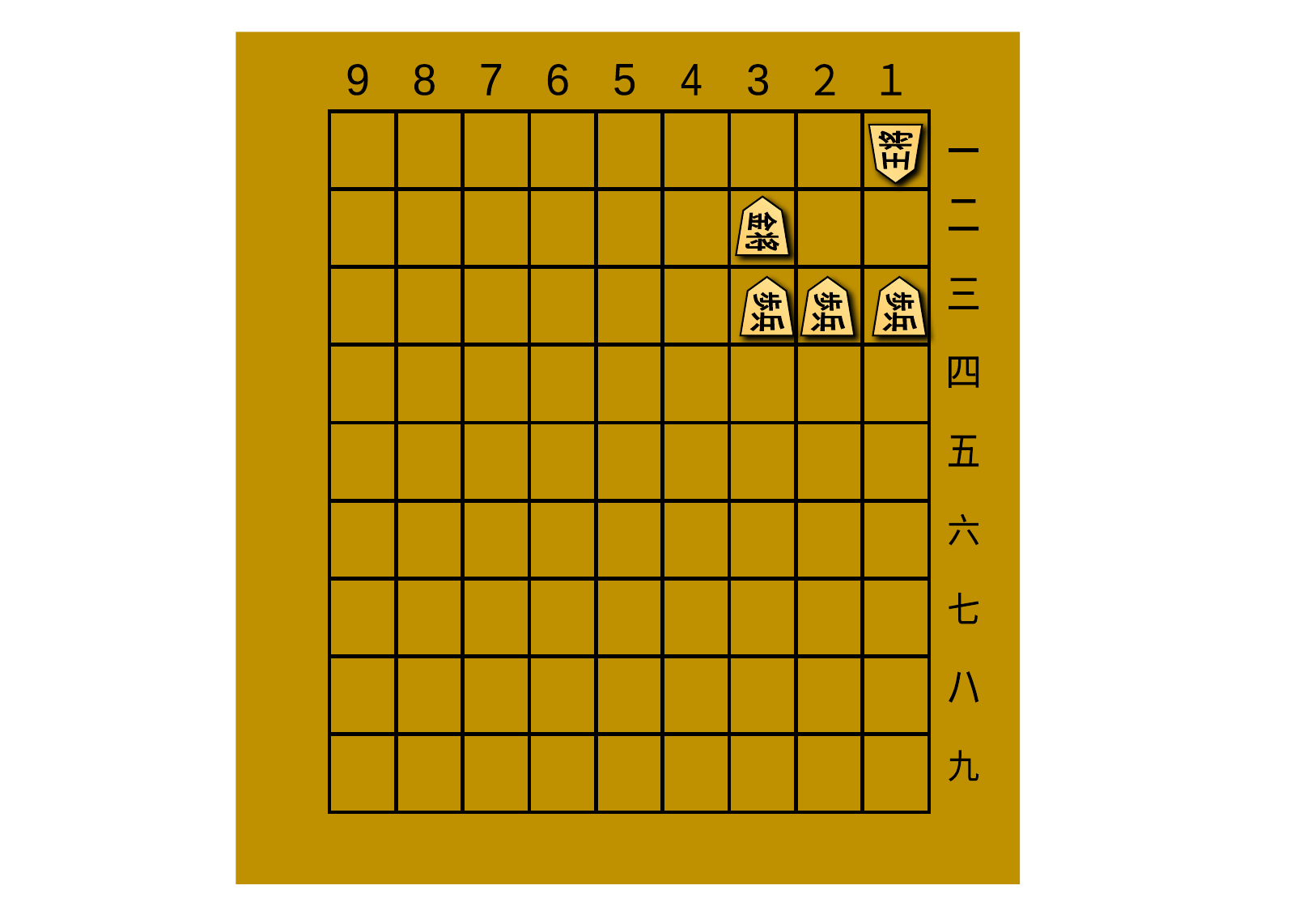

9
8
7
6
5
4
3
２
１

一
二
三
四
五
六
七
ハ
九

王将

金将

歩兵

歩兵

歩兵